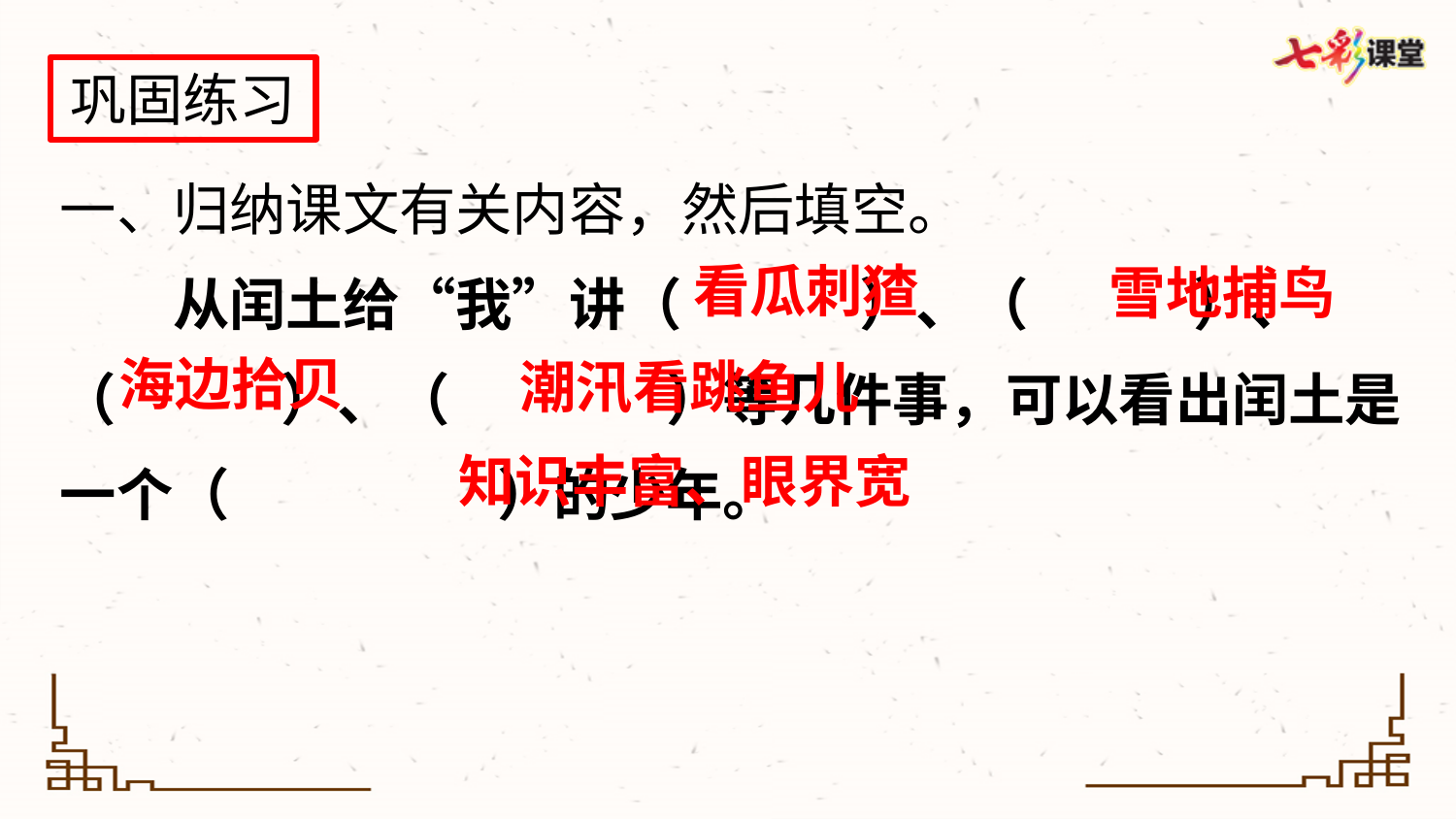

巩固练习
一、归纳课文有关内容，然后填空。
　　从闰土给“我”讲（     　　）、（　    　）、（　　    ）、（　　        ）等几件事，可以看出闰土是一个（       　     　）的少年。
看瓜刺猹
雪地捕鸟
海边拾贝
潮汛看跳鱼儿
知识丰富、眼界宽